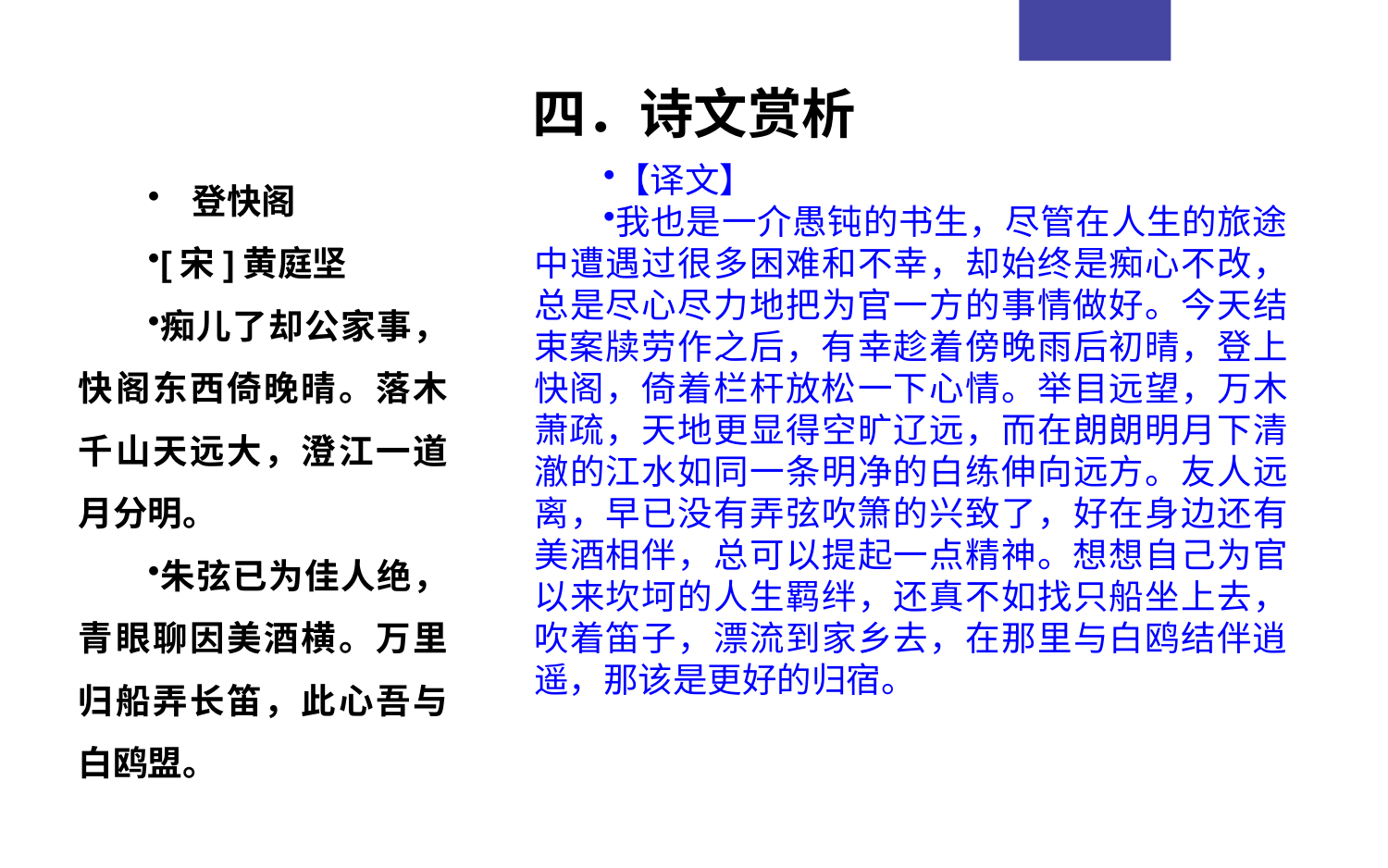

四．诗文赏析
   登快阁
[宋]黄庭坚
痴儿了却公家事，快阁东西倚晚晴。落木千山天远大，澄江一道月分明。
朱弦已为佳人绝，青眼聊因美酒横。万里归船弄长笛，此心吾与白鸥盟。

【译文】
我也是一介愚钝的书生，尽管在人生的旅途中遭遇过很多困难和不幸，却始终是痴心不改，总是尽心尽力地把为官一方的事情做好。今天结束案牍劳作之后，有幸趁着傍晚雨后初晴，登上快阁，倚着栏杆放松一下心情。举目远望，万木萧疏，天地更显得空旷辽远，而在朗朗明月下清澈的江水如同一条明净的白练伸向远方。友人远离，早已没有弄弦吹箫的兴致了，好在身边还有美酒相伴，总可以提起一点精神。想想自己为官以来坎坷的人生羁绊，还真不如找只船坐上去，吹着笛子，漂流到家乡去，在那里与白鸥结伴逍遥，那该是更好的归宿。